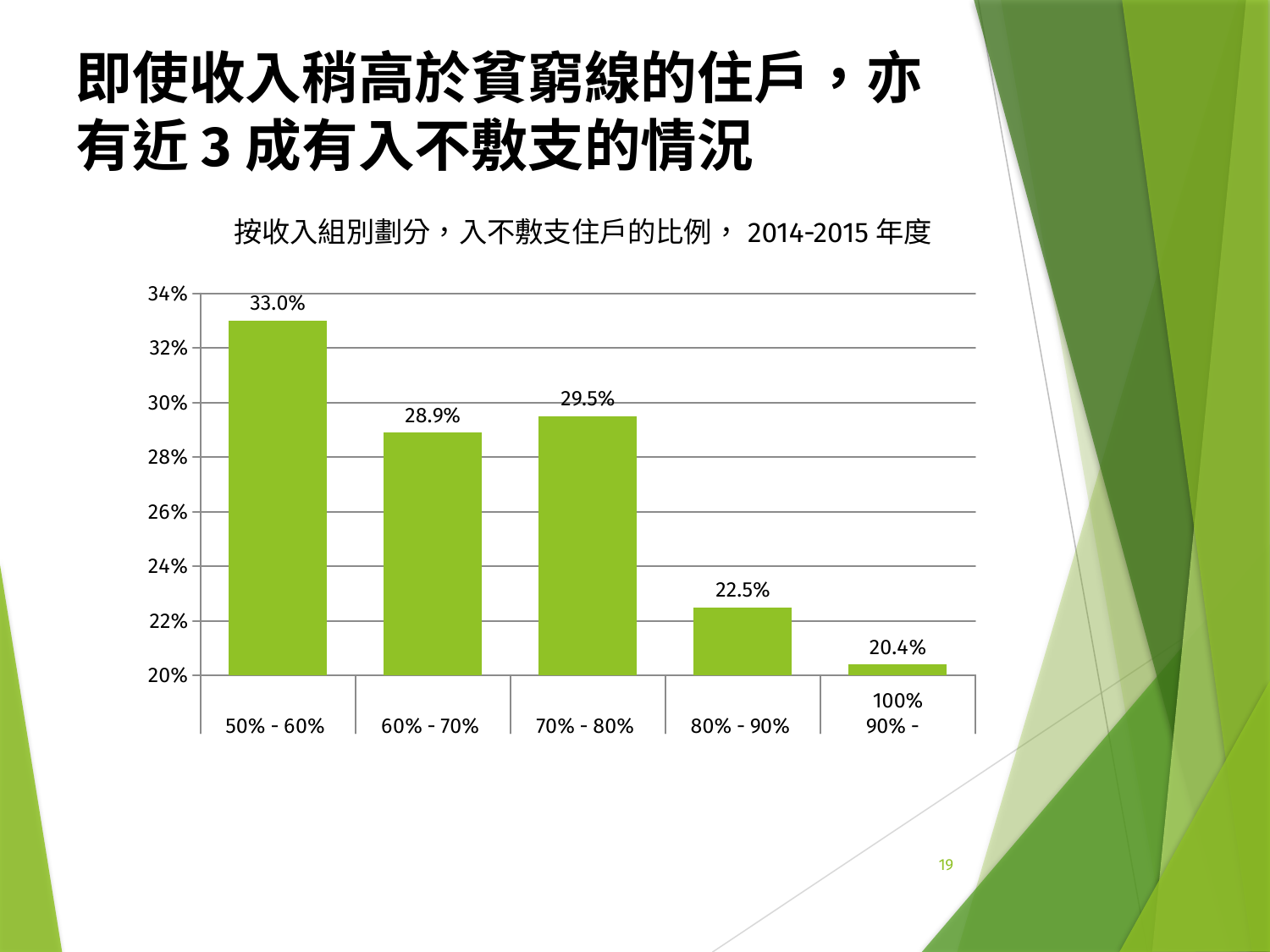

# 即使收入稍高於貧窮線的住戶，亦有近3成有入不敷支的情況
按收入組別劃分，入不敷支住戶的比例，2014-2015年度

### Chart

| Category | 百分比  |
|---|---|
|  | 0.3300000000000001 |
|  | 0.2890000000000001 |
|  | 0.2950000000000001 |
|  | 0.225 |
| 100% | 0.20400000000000001 |
19